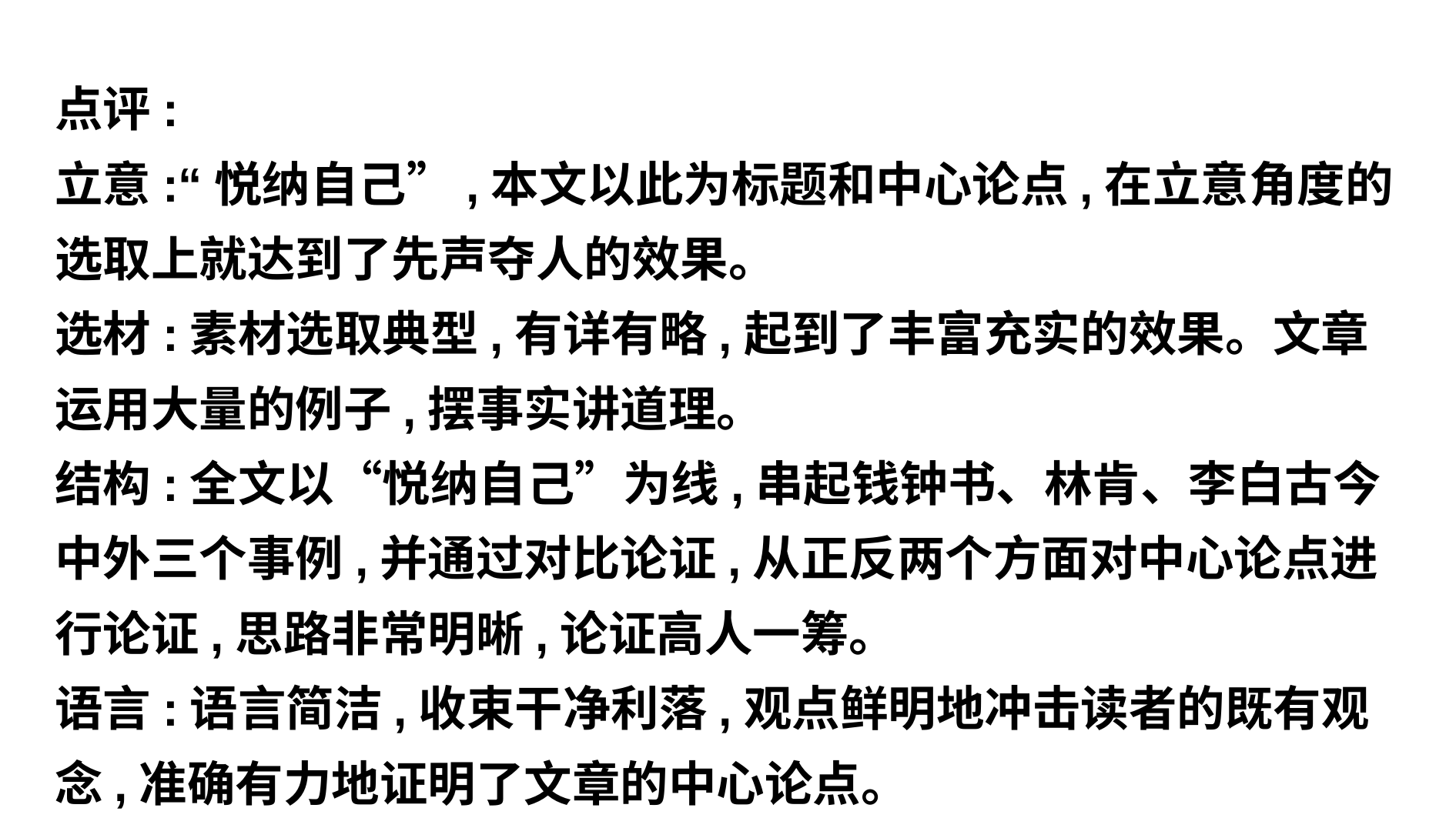

点评:
立意:“悦纳自己”,本文以此为标题和中心论点,在立意角度的选取上就达到了先声夺人的效果。
选材:素材选取典型,有详有略,起到了丰富充实的效果。文章运用大量的例子,摆事实讲道理。
结构:全文以“悦纳自己”为线,串起钱钟书、林肯、李白古今中外三个事例,并通过对比论证,从正反两个方面对中心论点进行论证,思路非常明晰,论证高人一筹。
语言:语言简洁,收束干净利落,观点鲜明地冲击读者的既有观念,准确有力地证明了文章的中心论点。